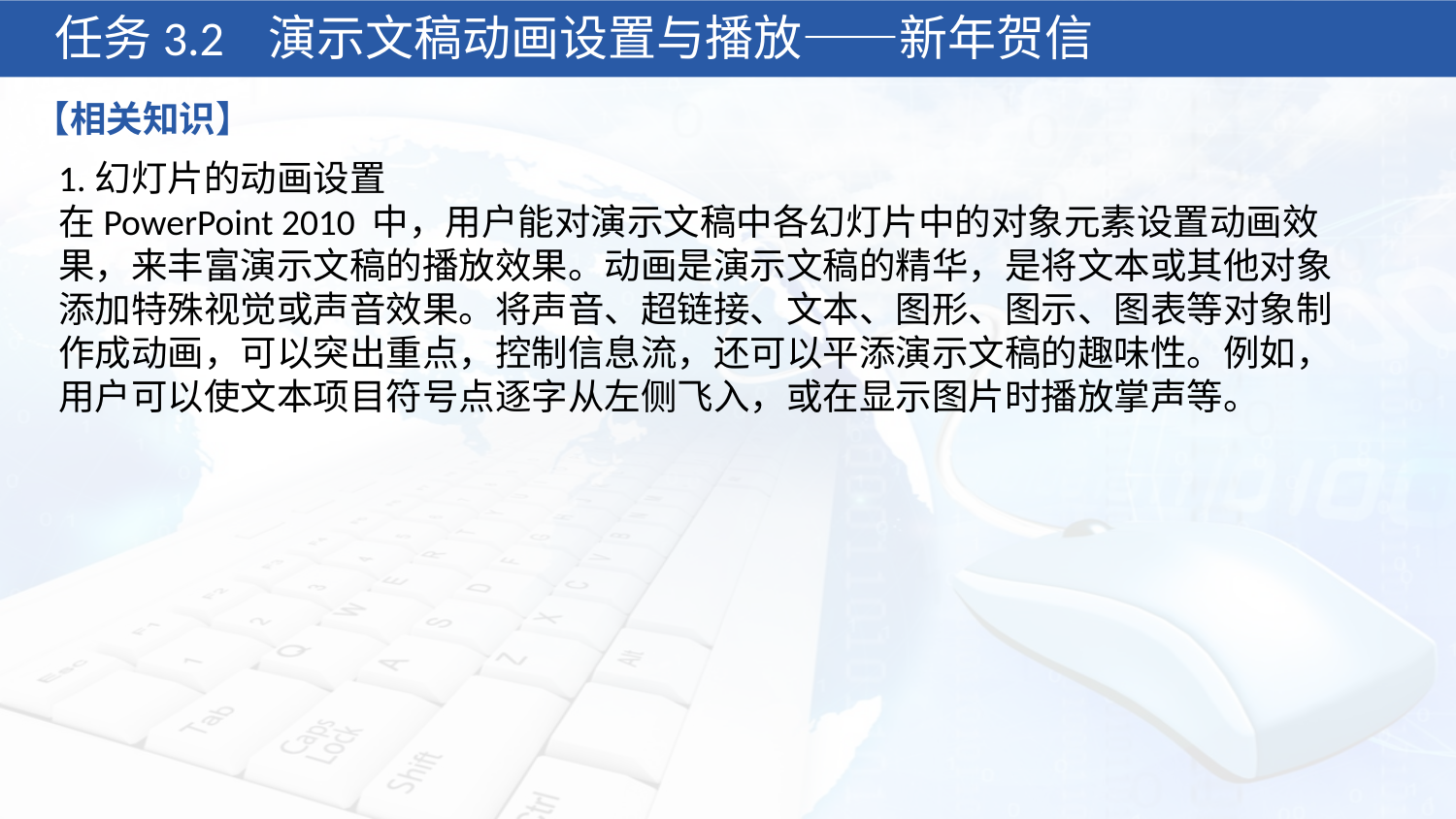

任务3.2   演示文稿动画设置与播放——新年贺信
【相关知识】
1.幻灯片的动画设置
在PowerPoint 2010 中，用户能对演示文稿中各幻灯片中的对象元素设置动画效果，来丰富演示文稿的播放效果。动画是演示文稿的精华，是将文本或其他对象添加特殊视觉或声音效果。将声音、超链接、文本、图形、图示、图表等对象制作成动画，可以突出重点，控制信息流，还可以平添演示文稿的趣味性。例如，用户可以使文本项目符号点逐字从左侧飞入，或在显示图片时播放掌声等。